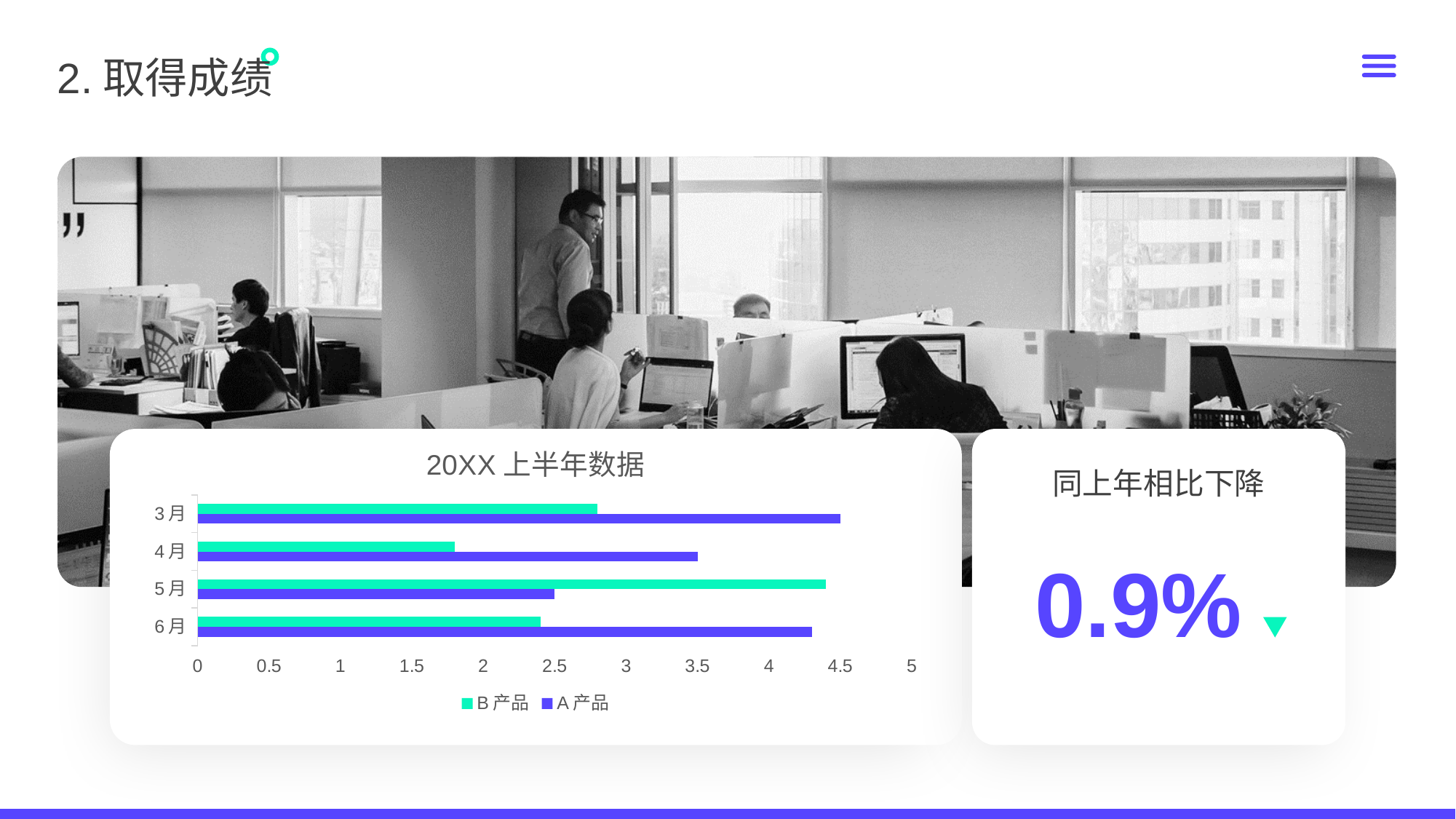

2.取得成绩

### Chart: 20XX上半年数据

| Category | A产品 | B产品 |
|---|---|---|
| 6月 | 4.3 | 2.4 |
| 5月 | 2.5 | 4.4 |
| 4月 | 3.5 | 1.8 |
| 3月 | 4.5 | 2.8 |
同上年相比下降
0.9%